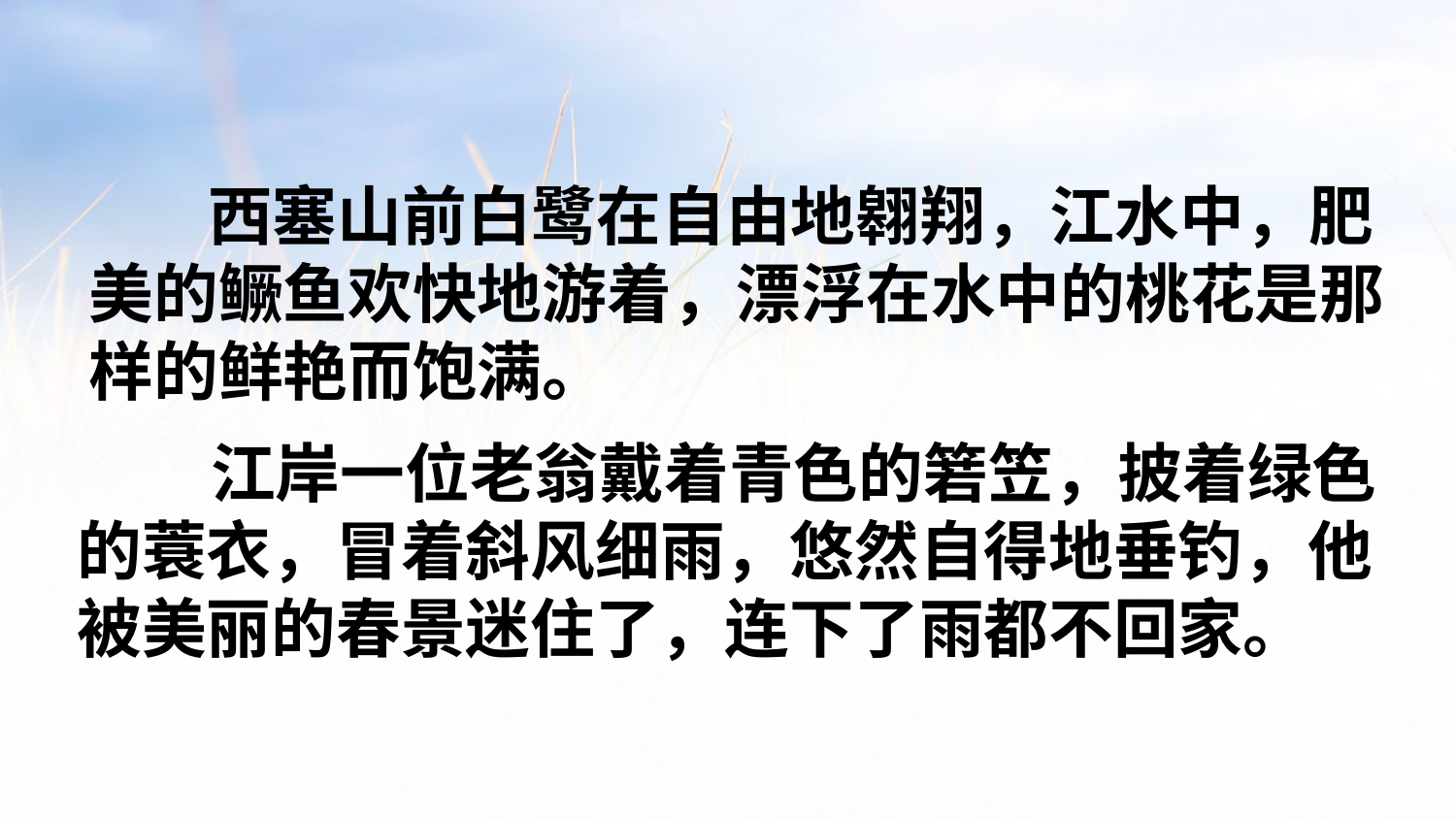

西塞山前白鹭在自由地翱翔，江水中，肥美的鳜鱼欢快地游着，漂浮在水中的桃花是那样的鲜艳而饱满。
        江岸一位老翁戴着青色的箬笠，披着绿色的蓑衣，冒着斜风细雨，悠然自得地垂钓，他被美丽的春景迷住了，连下了雨都不回家。